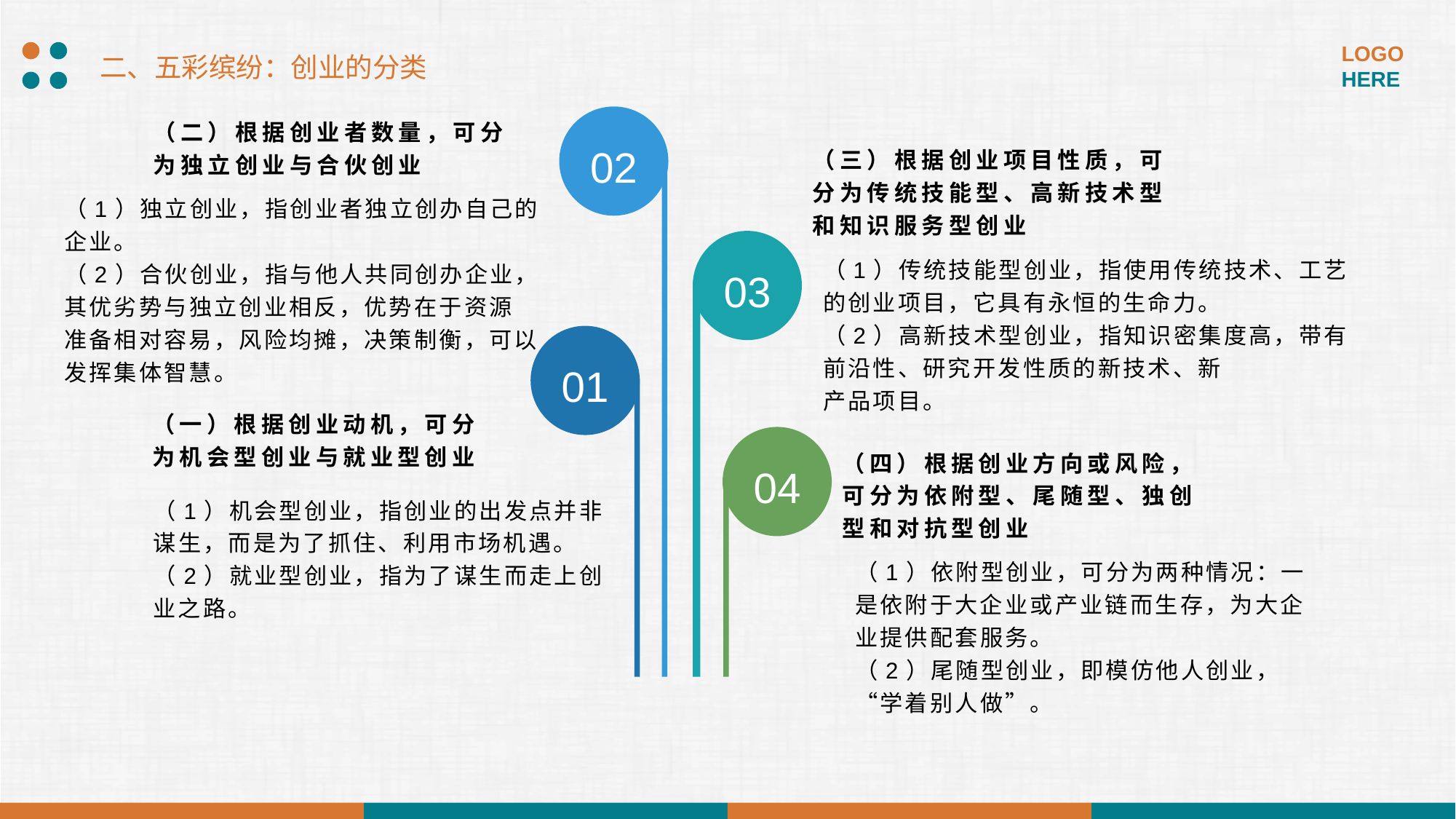

二、五彩缤纷：创业的分类
（二）根据创业者数量，可分为独立创业与合伙创业
02
（三）根据创业项目性质，可分为传统技能型、高新技术型和知识服务型创业

（1）独立创业，指创业者独立创办自己的企业。
（2）合伙创业，指与他人共同创办企业，其优劣势与独立创业相反，优势在于资源
准备相对容易，风险均摊，决策制衡，可以发挥集体智慧。
03
（1）传统技能型创业，指使用传统技术、工艺的创业项目，它具有永恒的生命力。
（2）高新技术型创业，指知识密集度高，带有前沿性、研究开发性质的新技术、新
产品项目。

01

（一）根据创业动机，可分为机会型创业与就业型创业
04
（四）根据创业方向或风险，可分为依附型、尾随型、独创型和对抗型创业

（1）机会型创业，指创业的出发点并非谋生，而是为了抓住、利用市场机遇。（2）就业型创业，指为了谋生而走上创业之路。
（1）依附型创业，可分为两种情况：一是依附于大企业或产业链而生存，为大企业提供配套服务。
（2）尾随型创业，即模仿他人创业，“学着别人做”。